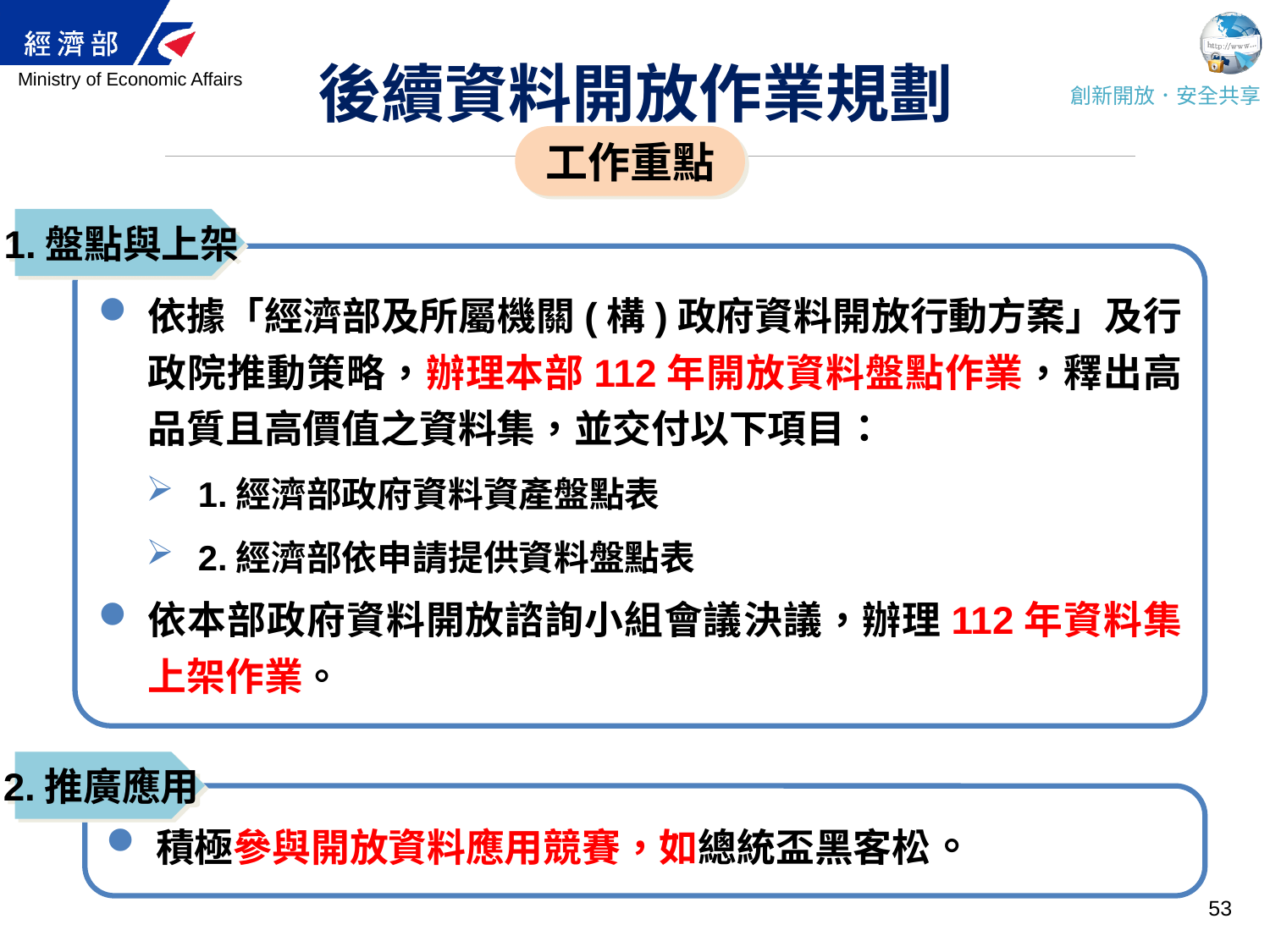

# 後續資料開放作業規劃
工作重點
1.盤點與上架
依據「經濟部及所屬機關(構)政府資料開放行動方案」及行政院推動策略，辦理本部112年開放資料盤點作業，釋出高品質且高價值之資料集，並交付以下項目：
1.經濟部政府資料資產盤點表
2.經濟部依申請提供資料盤點表
依本部政府資料開放諮詢小組會議決議，辦理112年資料集上架作業。
2.推廣應用
積極參與開放資料應用競賽，如總統盃黑客松。

53